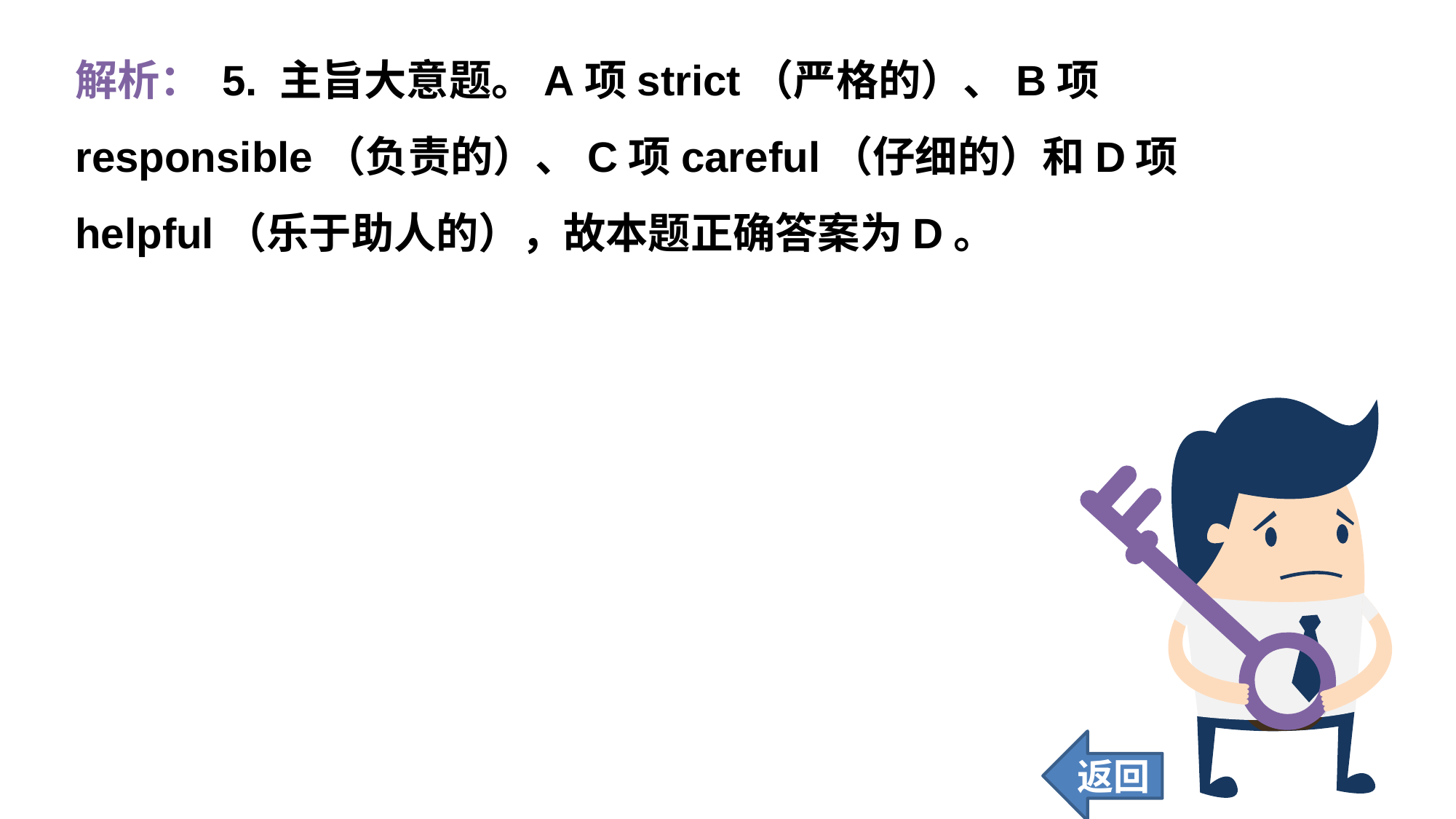

解析： 5. 主旨大意题。A项strict（严格的）、B项responsible（负责的）、C项careful（仔细的）和D项helpful（乐于助人的），故本题正确答案为D。

返回
222